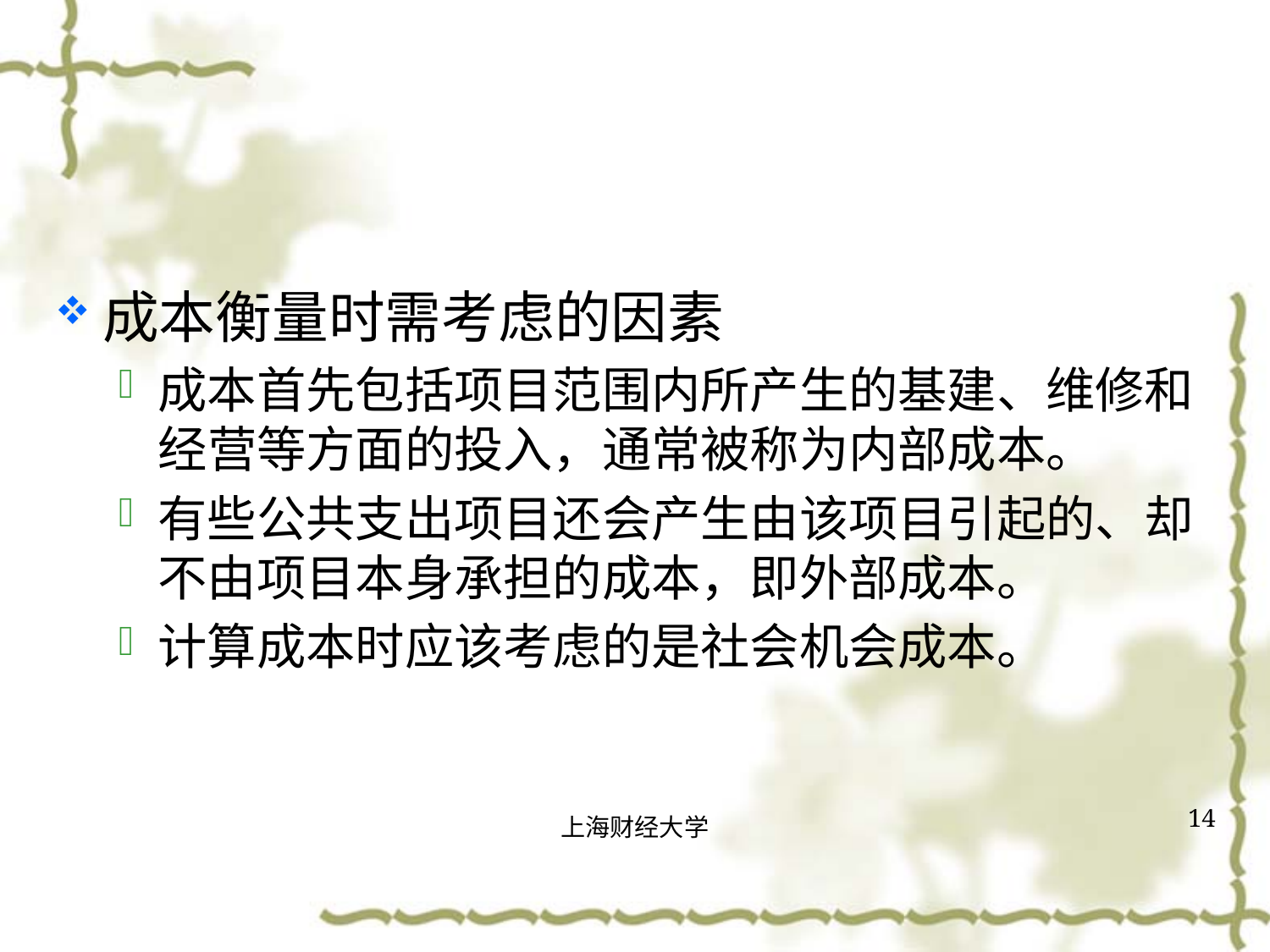

#
成本衡量时需考虑的因素
成本首先包括项目范围内所产生的基建、维修和经营等方面的投入，通常被称为内部成本。
有些公共支出项目还会产生由该项目引起的、却不由项目本身承担的成本，即外部成本。
计算成本时应该考虑的是社会机会成本。
14
上海财经大学